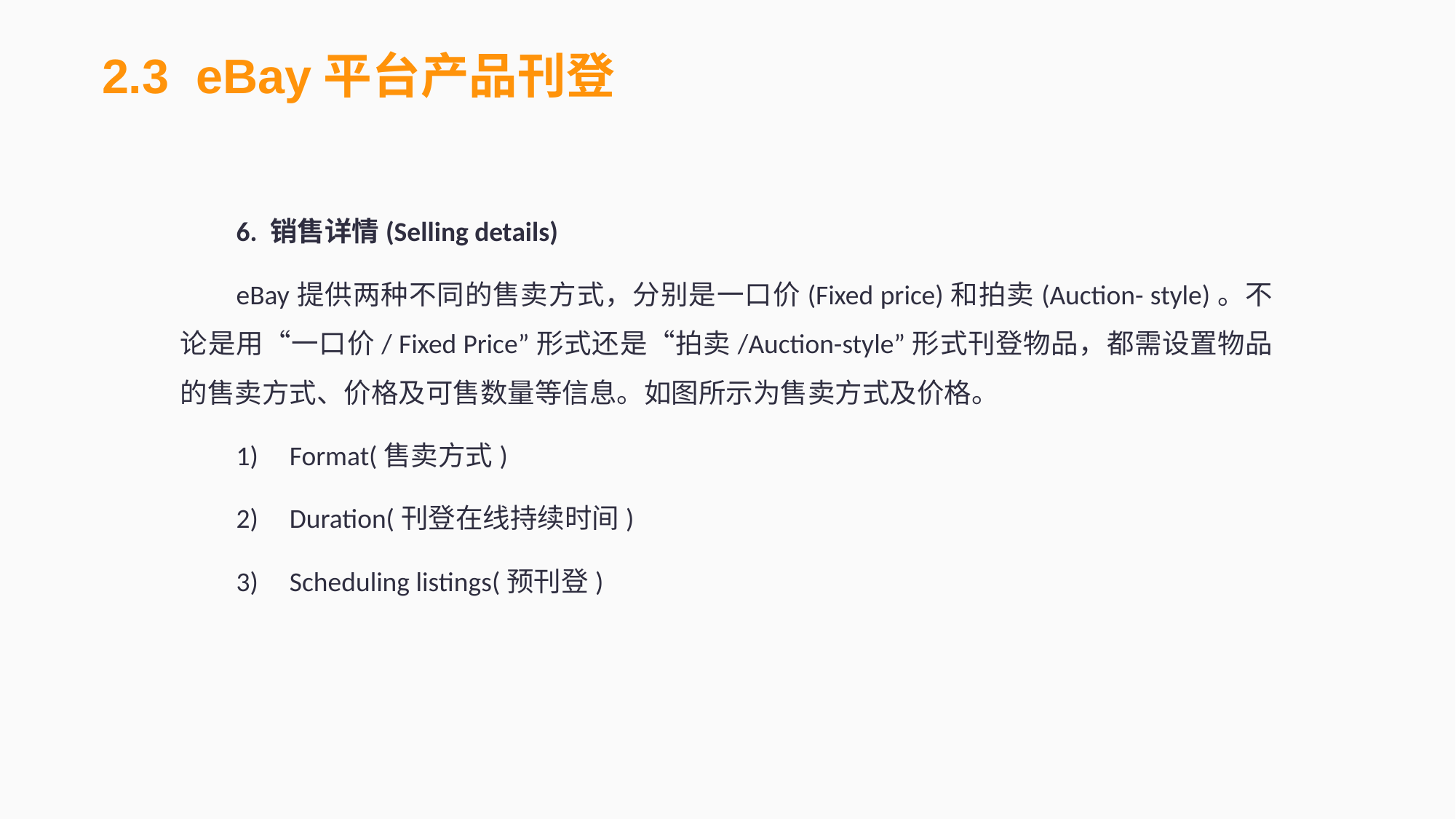

2.3  eBay平台产品刊登
6. 销售详情(Selling details)
eBay提供两种不同的售卖方式，分别是一口价(Fixed price)和拍卖(Auction- style)。不论是用“一口价/ Fixed Price”形式还是“拍卖/Auction-style”形式刊登物品，都需设置物品的售卖方式、价格及可售数量等信息。如图所示为售卖方式及价格。
1)	Format(售卖方式)
2) 	Duration(刊登在线持续时间)
3)	Scheduling listings(预刊登)